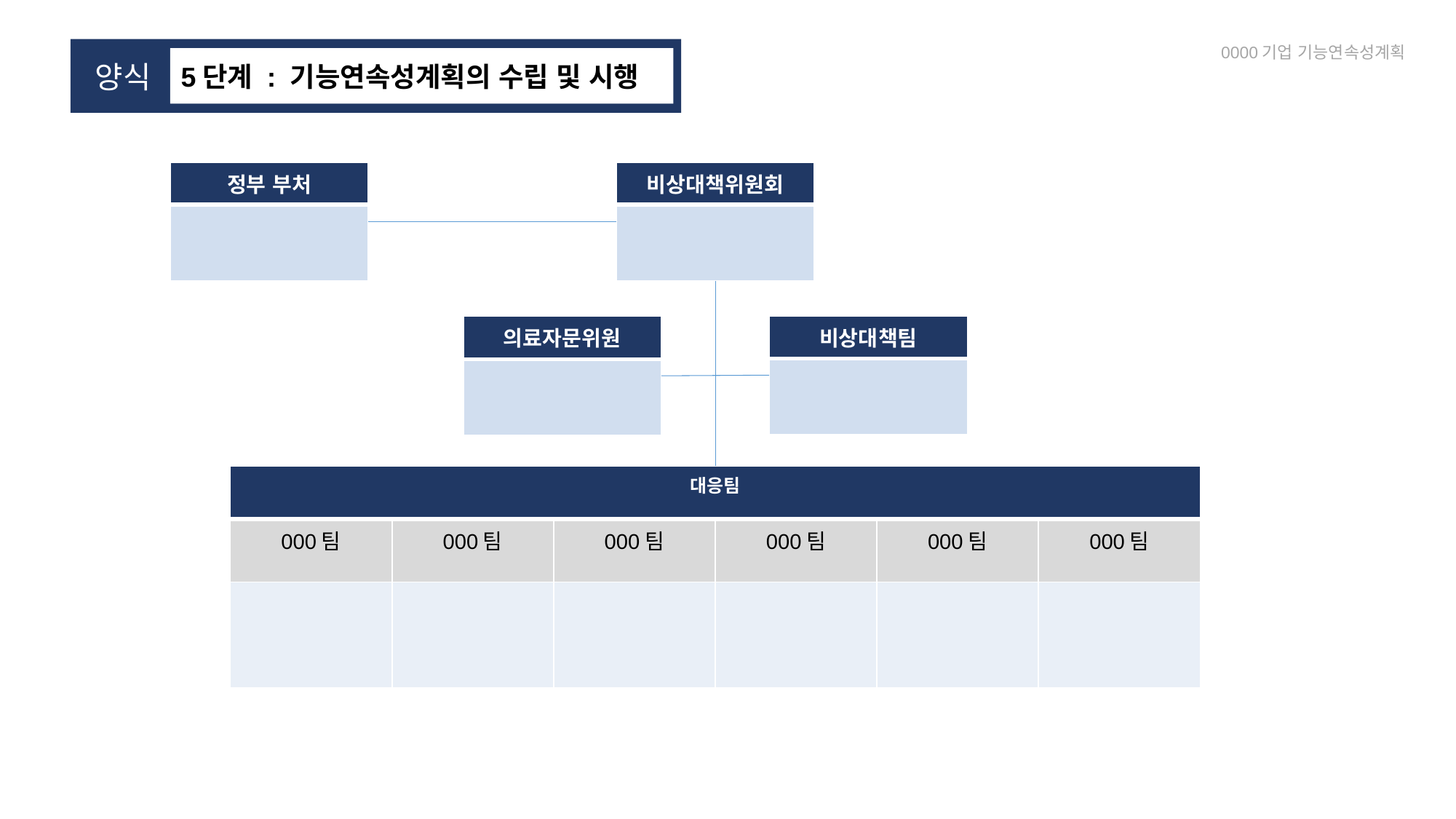

0000기업 기능연속성계획
 양식
5단계 : 기능연속성계획의 수립 및 시행
| 정부 부처 |
| --- |
|  |
| 비상대책위원회 |
| --- |
|  |
| 비상대책팀 |
| --- |
|  |
| 의료자문위원 |
| --- |
|  |
| 대응팀 |  |  |  |  |  |
| --- | --- | --- | --- | --- | --- |
| 000팀 | 000팀 | 000팀 | 000팀 | 000팀 | 000팀 |
|  |  |  |  |  |  |